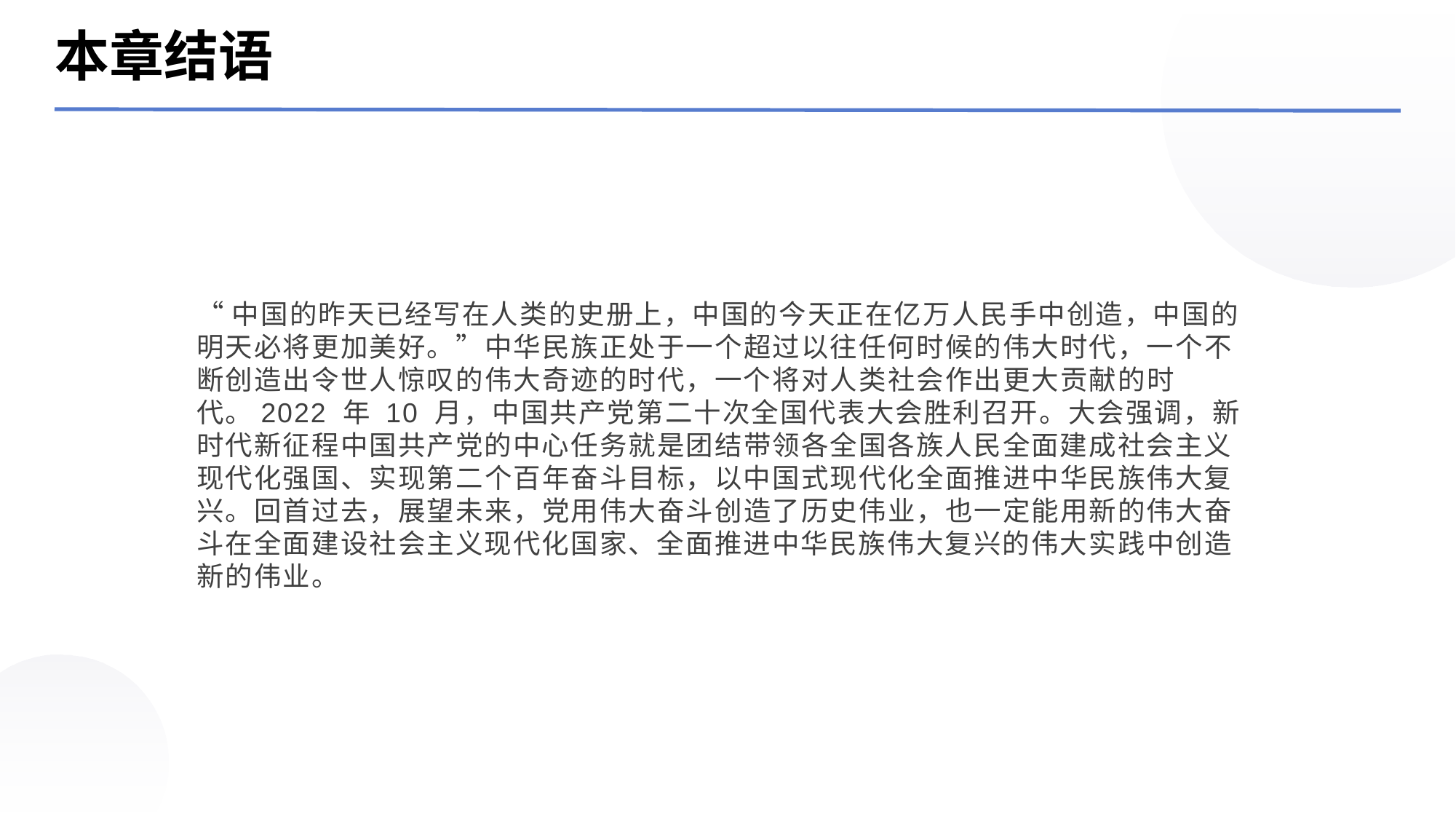

本章结语
“中国的昨天已经写在人类的史册上，中国的今天正在亿万人民手中创造，中国的明天必将更加美好。”中华民族正处于一个超过以往任何时候的伟大时代，一个不断创造出令世人惊叹的伟大奇迹的时代，一个将对人类社会作出更大贡献的时代。2022 年 10 月，中国共产党第二十次全国代表大会胜利召开。大会强调，新时代新征程中国共产党的中心任务就是团结带领各全国各族人民全面建成社会主义现代化强国、实现第二个百年奋斗目标，以中国式现代化全面推进中华民族伟大复兴。回首过去，展望未来，党用伟大奋斗创造了历史伟业，也一定能用新的伟大奋斗在全面建设社会主义现代化国家、全面推进中华民族伟大复兴的伟大实践中创造新的伟业。